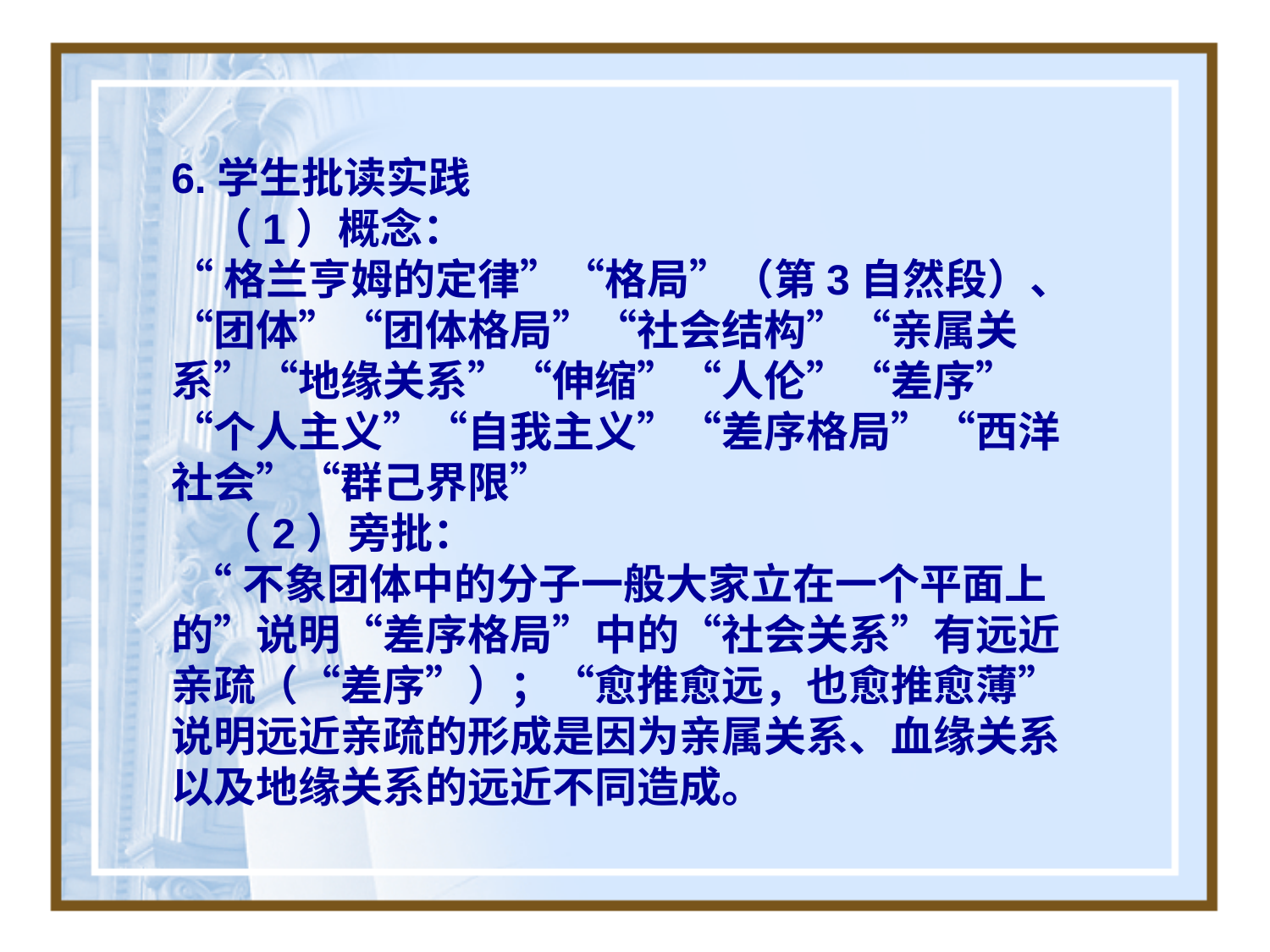

6.学生批读实践
   （1）概念：
“格兰亨姆的定律”“格局”（第3自然段）、“团体”“团体格局”“社会结构”“亲属关系”“地缘关系”“伸缩”“人伦”“差序”“个人主义”“自我主义”“差序格局”“西洋社会”“群己界限”
    （2）旁批：
  “不象团体中的分子一般大家立在一个平面上的”说明“差序格局”中的“社会关系”有远近亲疏（“差序”）；“愈推愈远，也愈推愈薄”说明远近亲疏的形成是因为亲属关系、血缘关系以及地缘关系的远近不同造成。